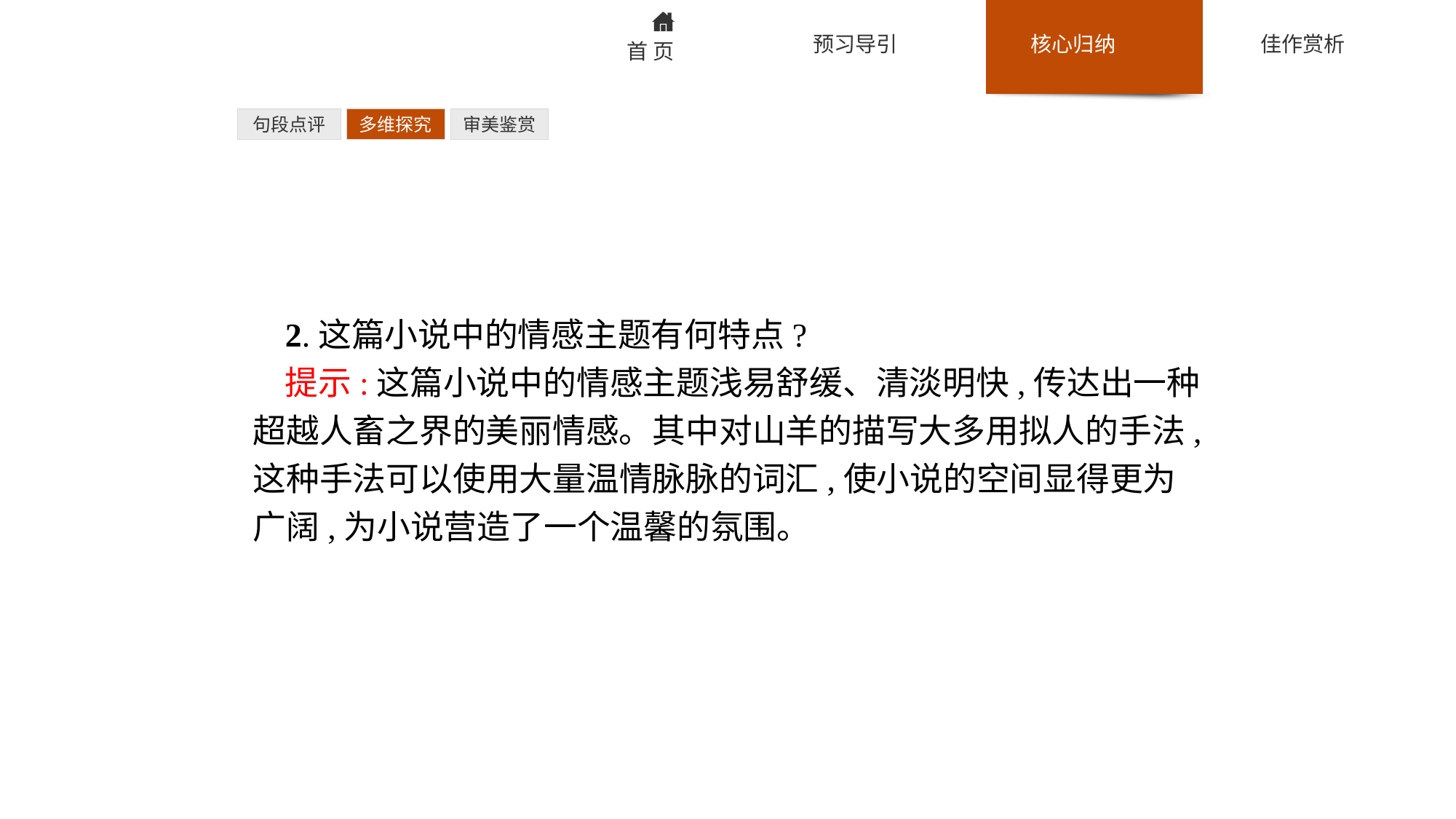

句段点评
多维探究
审美鉴赏
2.这篇小说中的情感主题有何特点?
提示:这篇小说中的情感主题浅易舒缓、清淡明快,传达出一种超越人畜之界的美丽情感。其中对山羊的描写大多用拟人的手法,这种手法可以使用大量温情脉脉的词汇,使小说的空间显得更为广阔,为小说营造了一个温馨的氛围。